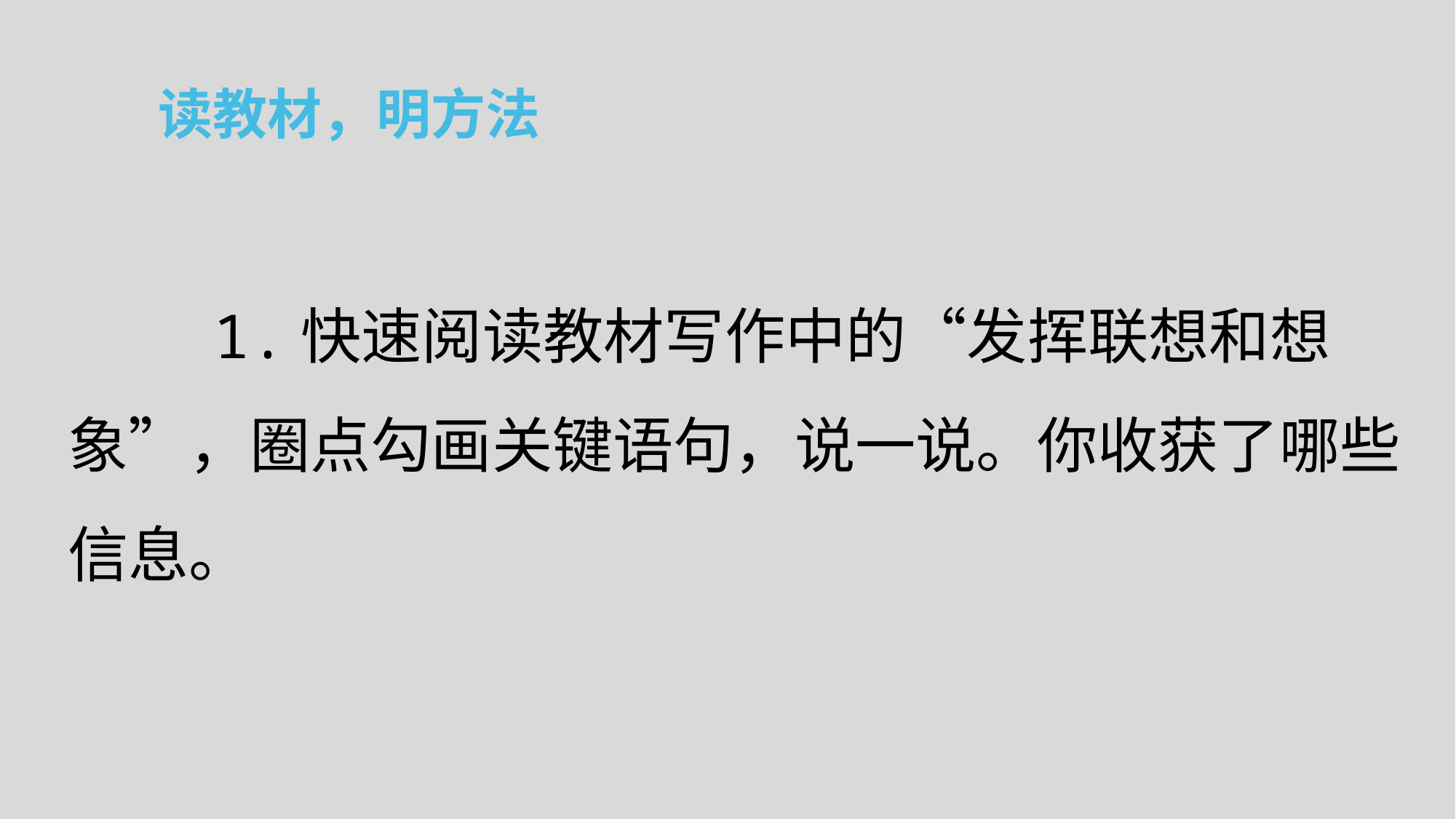

读教材，明方法
    1.快速阅读教材写作中的“发挥联想和想象”，圈点勾画关键语句，说一说。你收获了哪些信息。